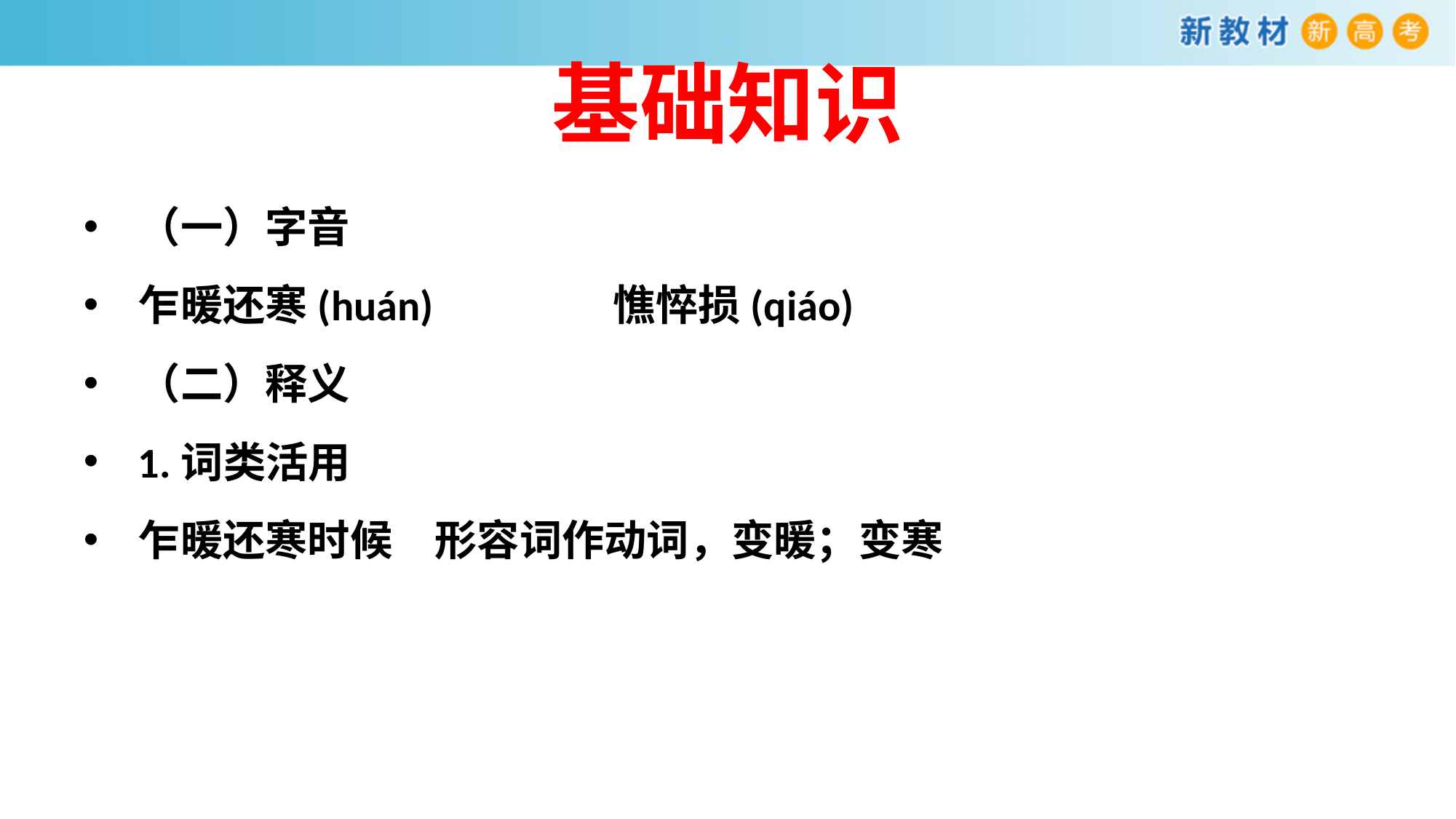

# 基础知识
（一）字音
乍暖还寒(huán)　　　　憔悴损(qiáo)
（二）释义
1.词类活用
乍暖还寒时候　形容词作动词，变暖；变寒